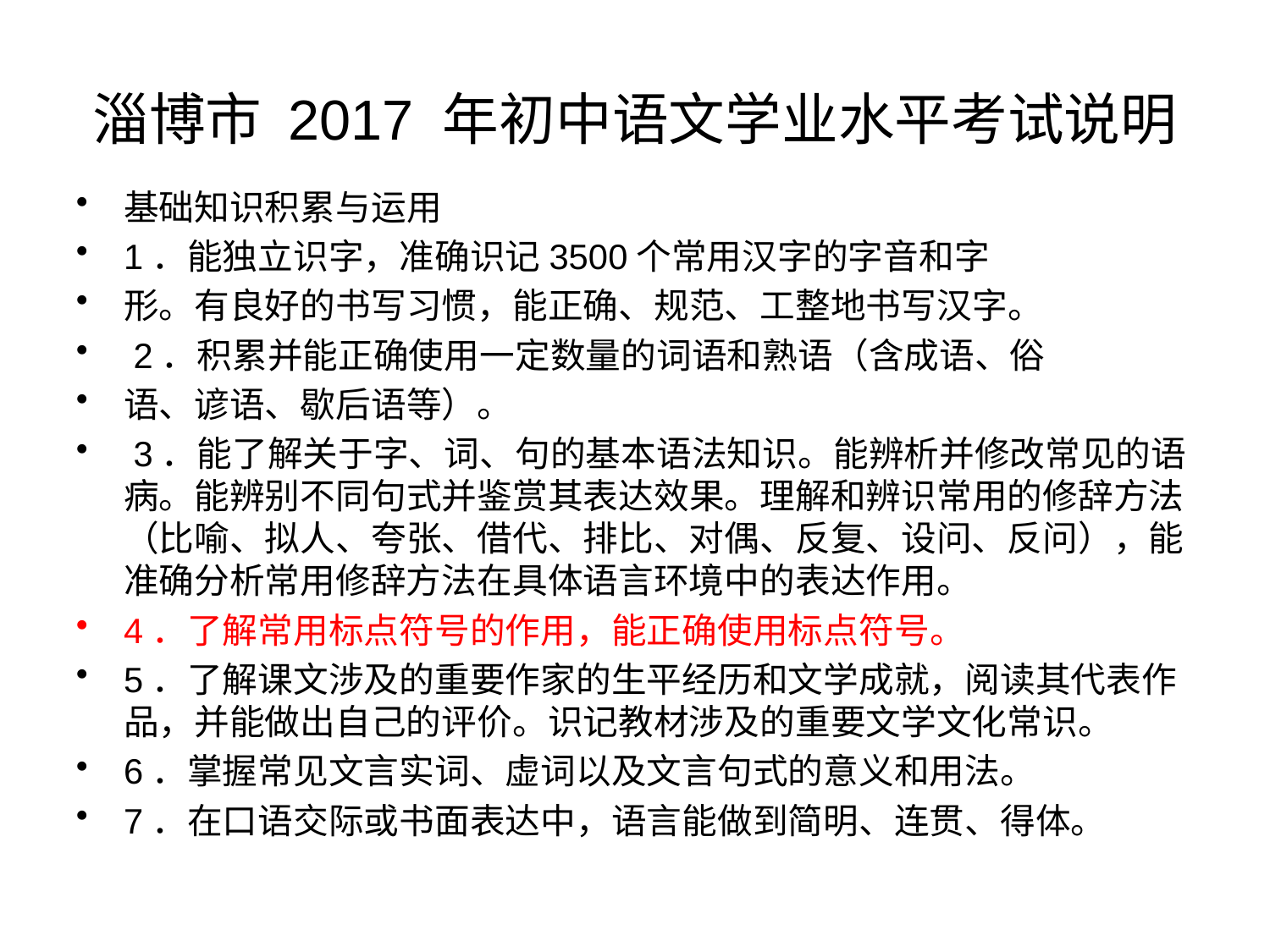

# 淄博市 2017 年初中语文学业水平考试说明
基础知识积累与运用
1．能独立识字，准确识记3500个常用汉字的字音和字
形。有良好的书写习惯，能正确、规范、工整地书写汉字。
 2．积累并能正确使用一定数量的词语和熟语（含成语、俗
语、谚语、歇后语等）。
 3．能了解关于字、词、句的基本语法知识。能辨析并修改常见的语病。能辨别不同句式并鉴赏其表达效果。理解和辨识常用的修辞方法（比喻、拟人、夸张、借代、排比、对偶、反复、设问、反问），能准确分析常用修辞方法在具体语言环境中的表达作用。
4．了解常用标点符号的作用，能正确使用标点符号。
5．了解课文涉及的重要作家的生平经历和文学成就，阅读其代表作品，并能做出自己的评价。识记教材涉及的重要文学文化常识。
6．掌握常见文言实词、虚词以及文言句式的意义和用法。
7．在口语交际或书面表达中，语言能做到简明、连贯、得体。